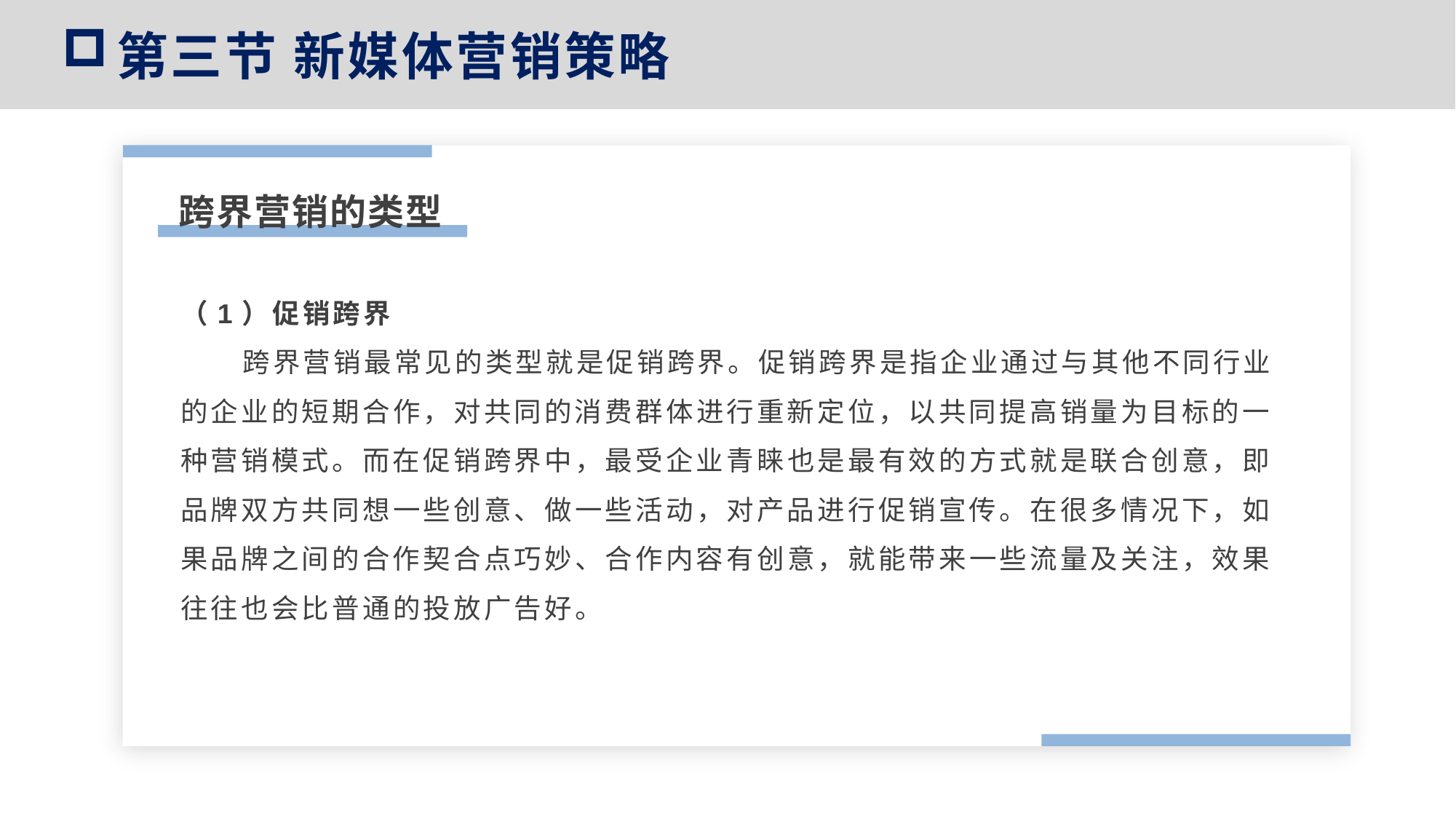

第三节 新媒体营销策略

跨界营销的类型
（1）促销跨界
      跨界营销最常见的类型就是促销跨界。促销跨界是指企业通过与其他不同行业的企业的短期合作，对共同的消费群体进行重新定位，以共同提高销量为目标的一种营销模式。而在促销跨界中，最受企业青睐也是最有效的方式就是联合创意，即品牌双方共同想一些创意、做一些活动，对产品进行促销宣传。在很多情况下，如果品牌之间的合作契合点巧妙、合作内容有创意，就能带来一些流量及关注，效果往往也会比普通的投放广告好。